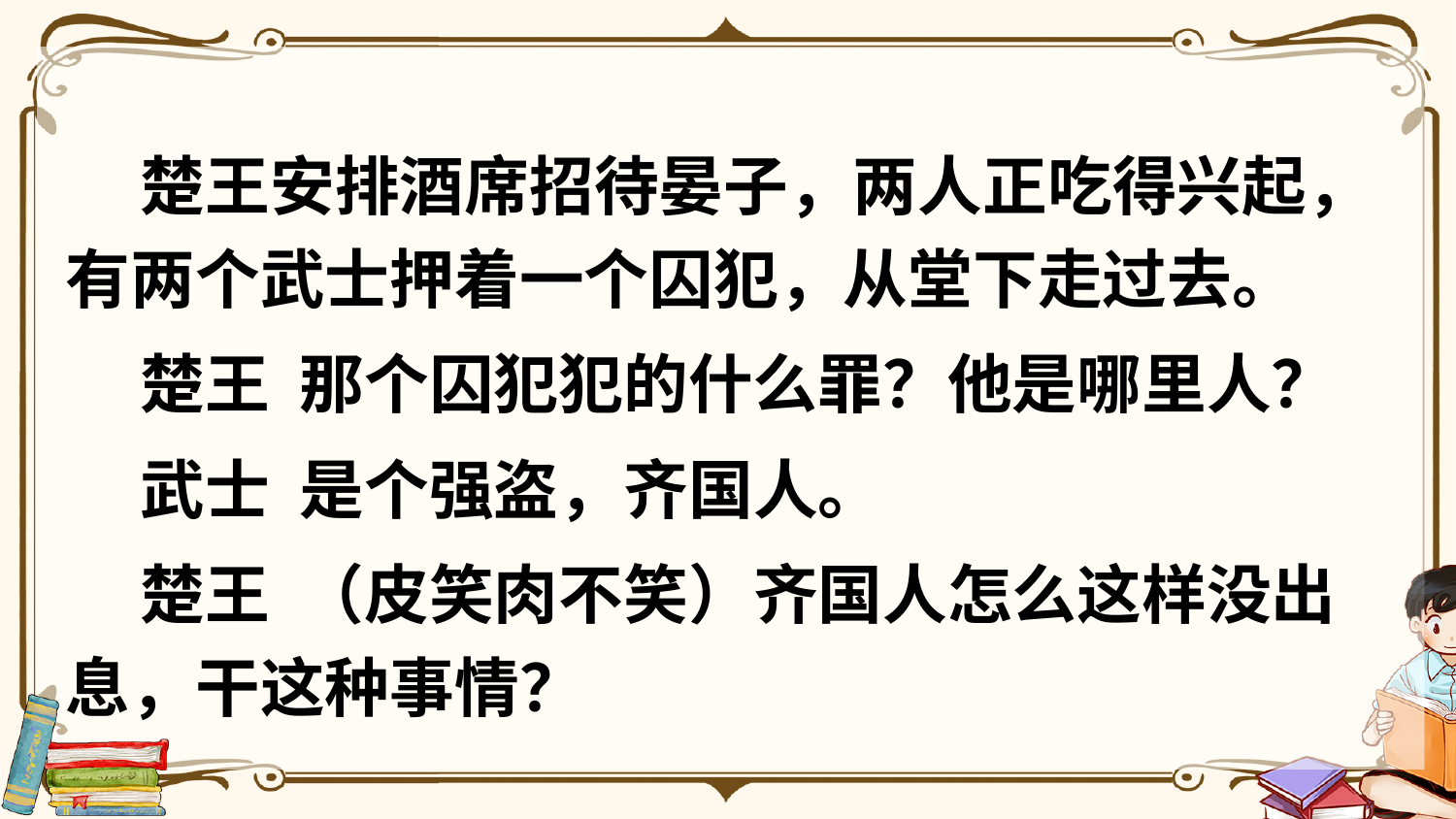

楚王安排酒席招待晏子，两人正吃得兴起，有两个武士押着一个囚犯，从堂下走过去。
    楚王  那个囚犯犯的什么罪？他是哪里人？
    武士  是个强盗，齐国人。
    楚王  （皮笑肉不笑）齐国人怎么这样没出息，干这种事情？